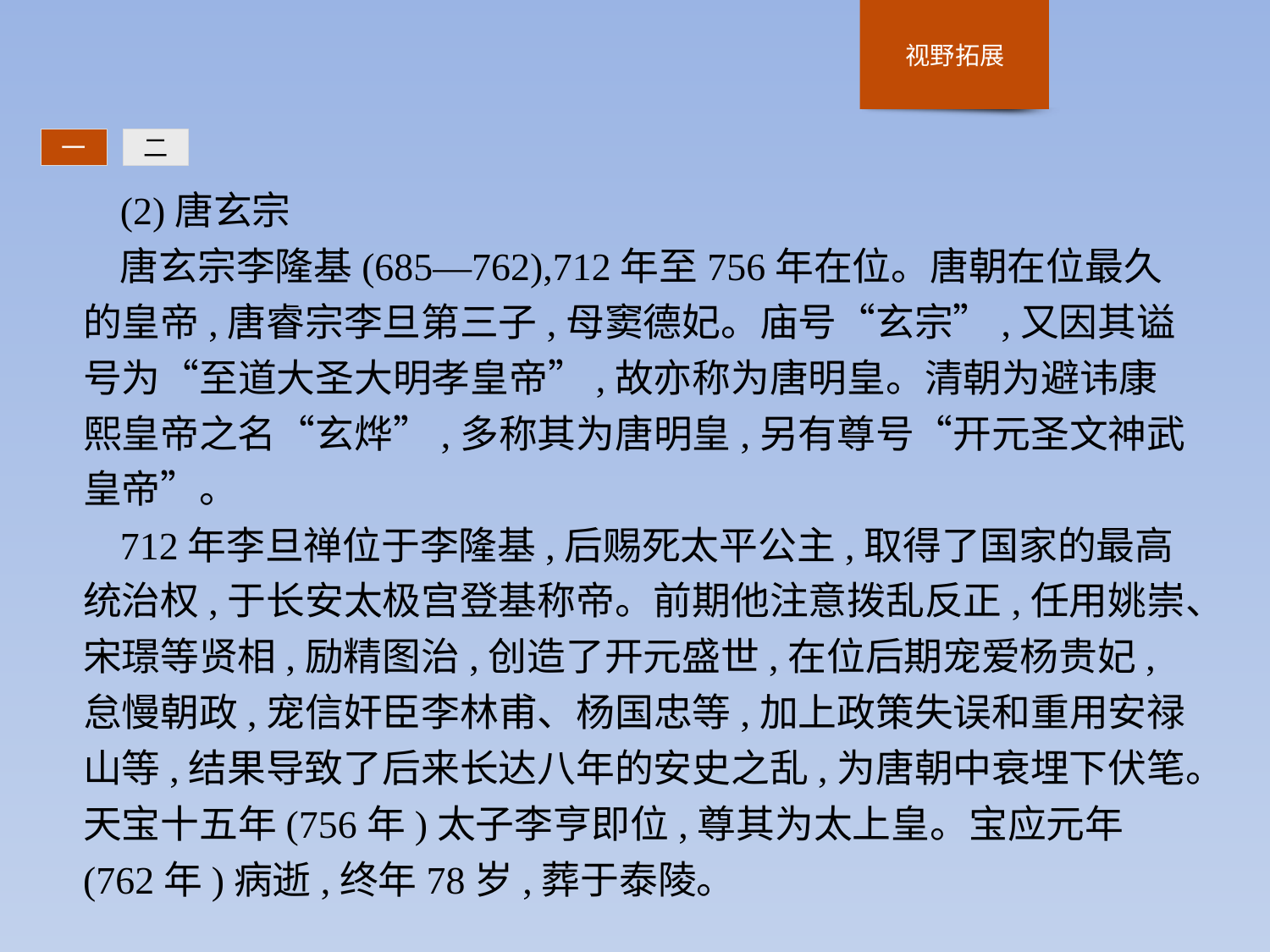

一
二
(2)唐玄宗
唐玄宗李隆基(685—762),712年至756年在位。唐朝在位最久的皇帝,唐睿宗李旦第三子,母窦德妃。庙号“玄宗”,又因其谥号为“至道大圣大明孝皇帝”,故亦称为唐明皇。清朝为避讳康熙皇帝之名“玄烨”,多称其为唐明皇,另有尊号“开元圣文神武皇帝”。
712年李旦禅位于李隆基,后赐死太平公主,取得了国家的最高统治权,于长安太极宫登基称帝。前期他注意拨乱反正,任用姚崇、宋璟等贤相,励精图治,创造了开元盛世,在位后期宠爱杨贵妃,怠慢朝政,宠信奸臣李林甫、杨国忠等,加上政策失误和重用安禄山等,结果导致了后来长达八年的安史之乱,为唐朝中衰埋下伏笔。天宝十五年(756年)太子李亨即位,尊其为太上皇。宝应元年(762年)病逝,终年78岁,葬于泰陵。